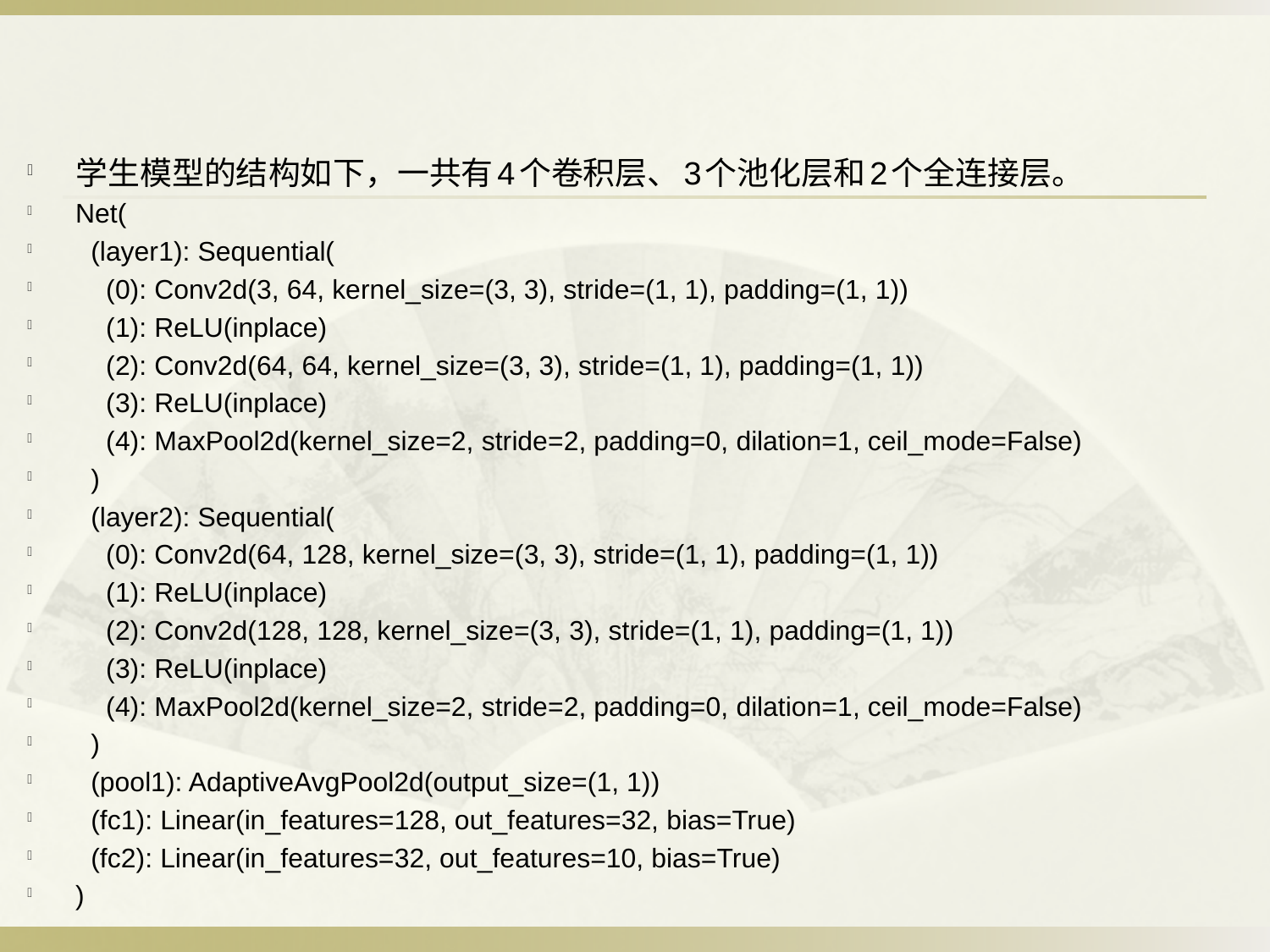

学生模型的结构如下，一共有4个卷积层、3个池化层和2个全连接层。
Net(
  (layer1): Sequential(
    (0): Conv2d(3, 64, kernel_size=(3, 3), stride=(1, 1), padding=(1, 1))
    (1): ReLU(inplace)
    (2): Conv2d(64, 64, kernel_size=(3, 3), stride=(1, 1), padding=(1, 1))
    (3): ReLU(inplace)
    (4): MaxPool2d(kernel_size=2, stride=2, padding=0, dilation=1, ceil_mode=False)
  )
  (layer2): Sequential(
    (0): Conv2d(64, 128, kernel_size=(3, 3), stride=(1, 1), padding=(1, 1))
    (1): ReLU(inplace)
    (2): Conv2d(128, 128, kernel_size=(3, 3), stride=(1, 1), padding=(1, 1))
    (3): ReLU(inplace)
    (4): MaxPool2d(kernel_size=2, stride=2, padding=0, dilation=1, ceil_mode=False)
  )
  (pool1): AdaptiveAvgPool2d(output_size=(1, 1))
  (fc1): Linear(in_features=128, out_features=32, bias=True)
  (fc2): Linear(in_features=32, out_features=10, bias=True)
)